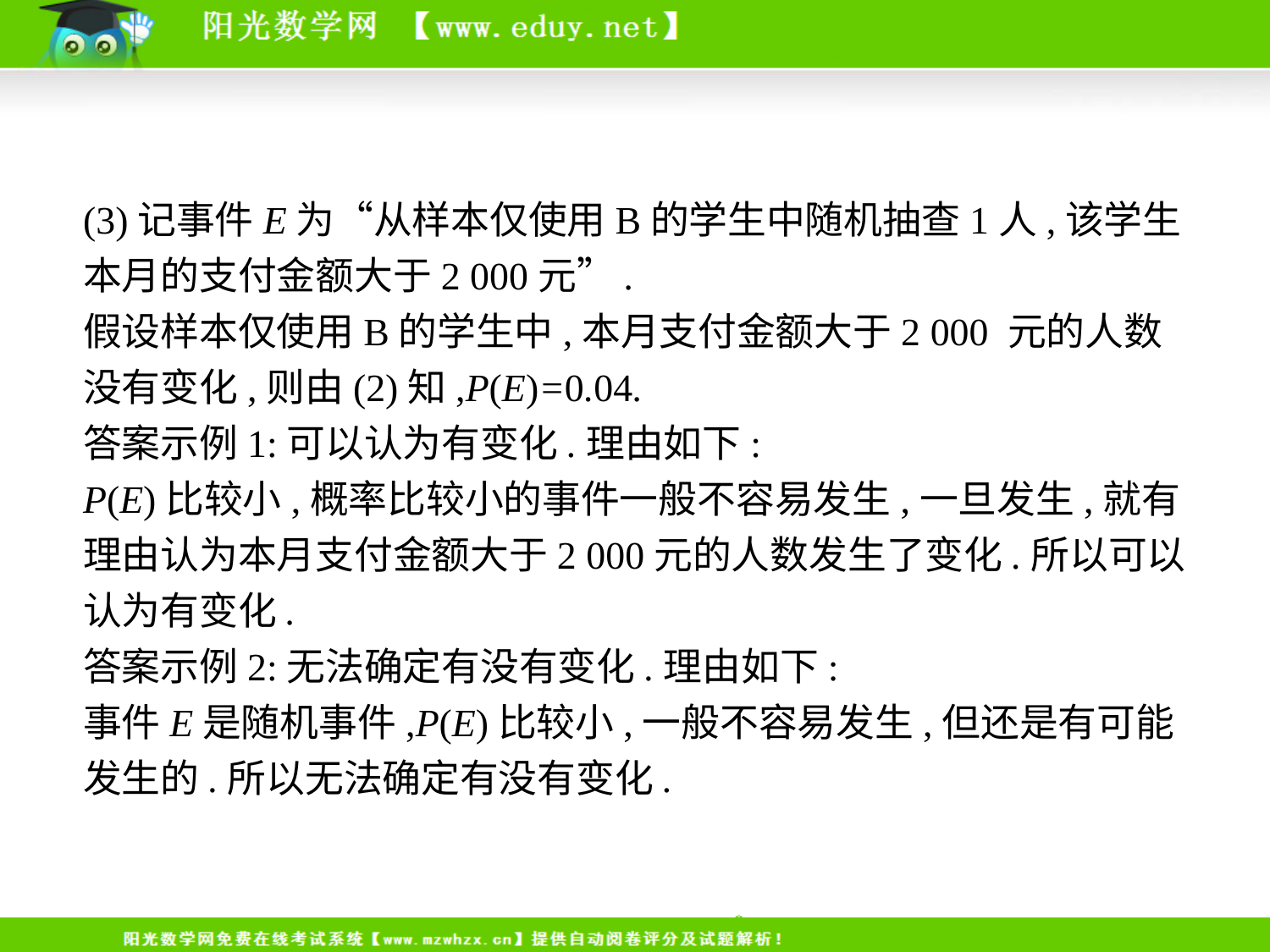

(3)记事件E为“从样本仅使用B的学生中随机抽查1人,该学生本月的支付金额大于2 000元”.
假设样本仅使用B的学生中,本月支付金额大于2 000 元的人数没有变化,则由(2)知,P(E)=0.04.
答案示例1:可以认为有变化.理由如下:
P(E)比较小,概率比较小的事件一般不容易发生,一旦发生,就有理由认为本月支付金额大于2 000元的人数发生了变化.所以可以认为有变化.
答案示例2:无法确定有没有变化.理由如下:
事件E是随机事件,P(E)比较小,一般不容易发生,但还是有可能发生的.所以无法确定有没有变化.